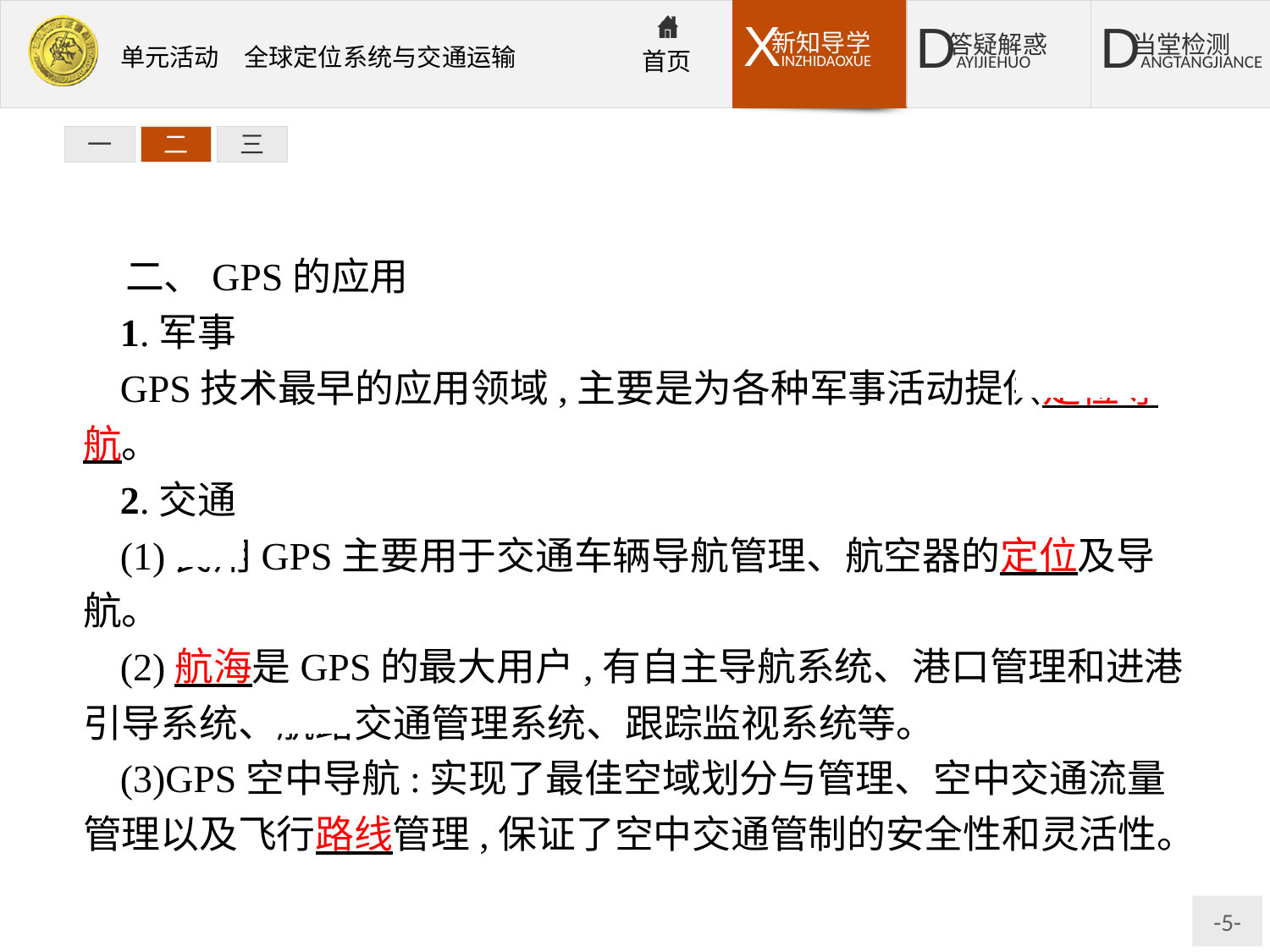

一
二
三
二、GPS的应用
1.军事
GPS技术最早的应用领域,主要是为各种军事活动提供定位导航。
2.交通
(1)民用GPS主要用于交通车辆导航管理、航空器的定位及导航。
(2)航海是GPS的最大用户,有自主导航系统、港口管理和进港引导系统、航路交通管理系统、跟踪监视系统等。
(3)GPS空中导航:实现了最佳空域划分与管理、空中交通流量管理以及飞行路线管理,保证了空中交通管制的安全性和灵活性。